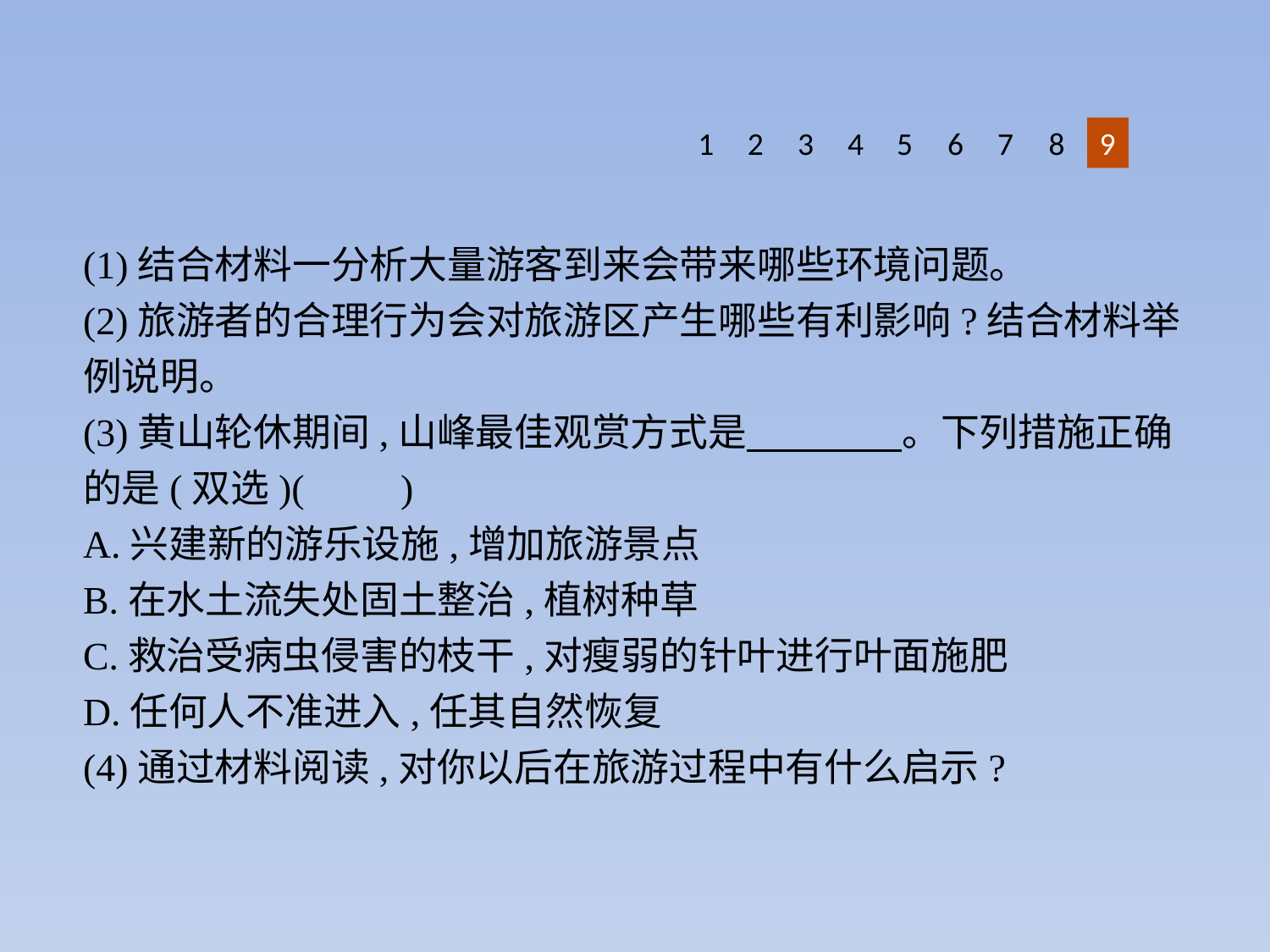

8
9
1
2
3
4
5
6
7
(1)结合材料一分析大量游客到来会带来哪些环境问题。
(2)旅游者的合理行为会对旅游区产生哪些有利影响?结合材料举例说明。
(3)黄山轮休期间,山峰最佳观赏方式是　　　　。下列措施正确的是(双选)(　　)
A.兴建新的游乐设施,增加旅游景点
B.在水土流失处固土整治,植树种草
C.救治受病虫侵害的枝干,对瘦弱的针叶进行叶面施肥
D.任何人不准进入,任其自然恢复
(4)通过材料阅读,对你以后在旅游过程中有什么启示?